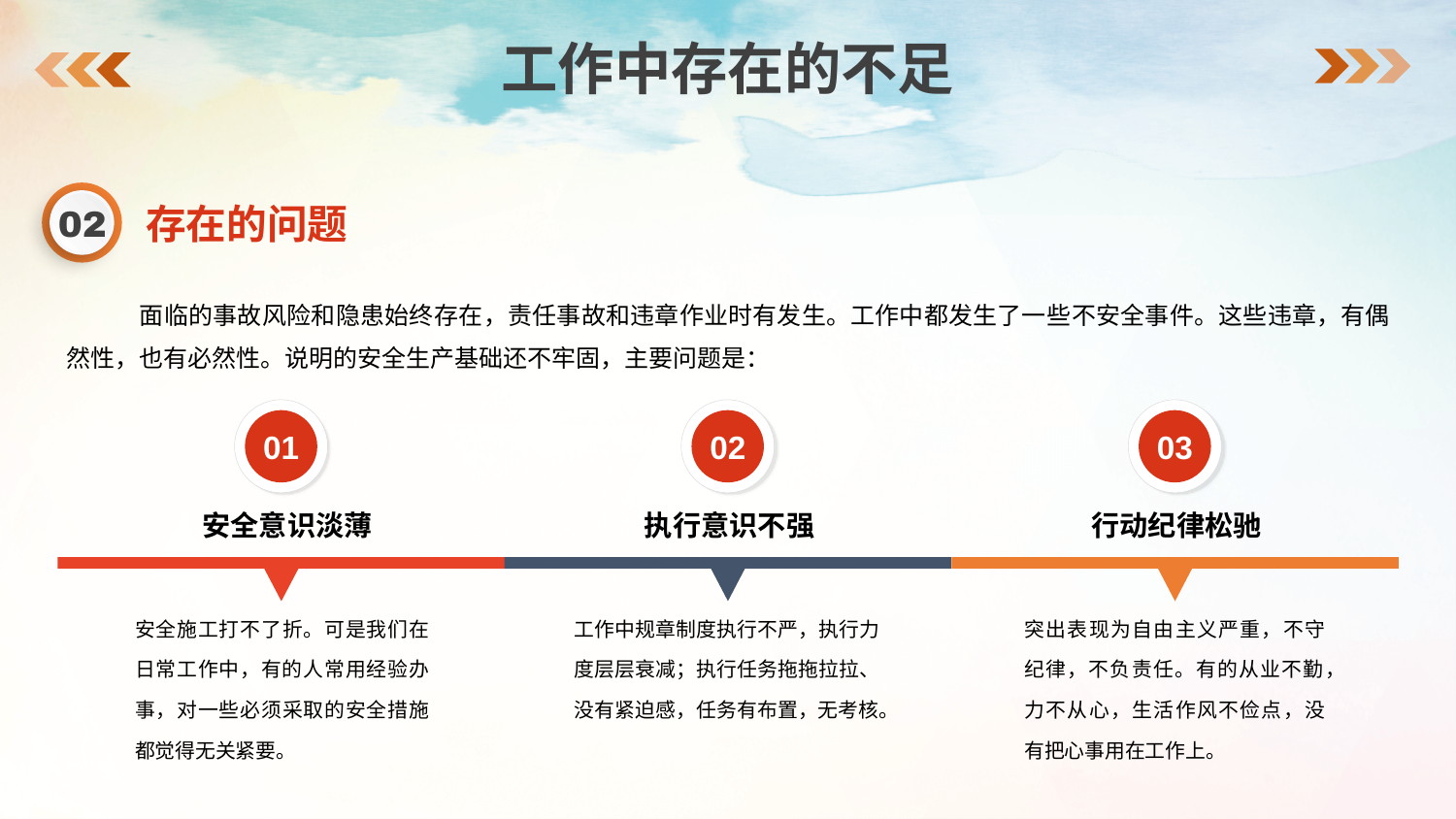

工作中存在的不足

02
存在的问题
面临的事故风险和隐患始终存在，责任事故和违章作业时有发生。工作中都发生了一些不安全事件。这些违章，有偶然性，也有必然性。说明的安全生产基础还不牢固，主要问题是：

01

02

03
安全意识淡薄
执行意识不强
行动纪律松驰

安全施工打不了折。可是我们在日常工作中，有的人常用经验办事，对一些必须采取的安全措施都觉得无关紧要。
工作中规章制度执行不严，执行力度层层衰减；执行任务拖拖拉拉、没有紧迫感，任务有布置，无考核。
突出表现为自由主义严重，不守纪律，不负责任。有的从业不勤，力不从心，生活作风不俭点，没有把心事用在工作上。